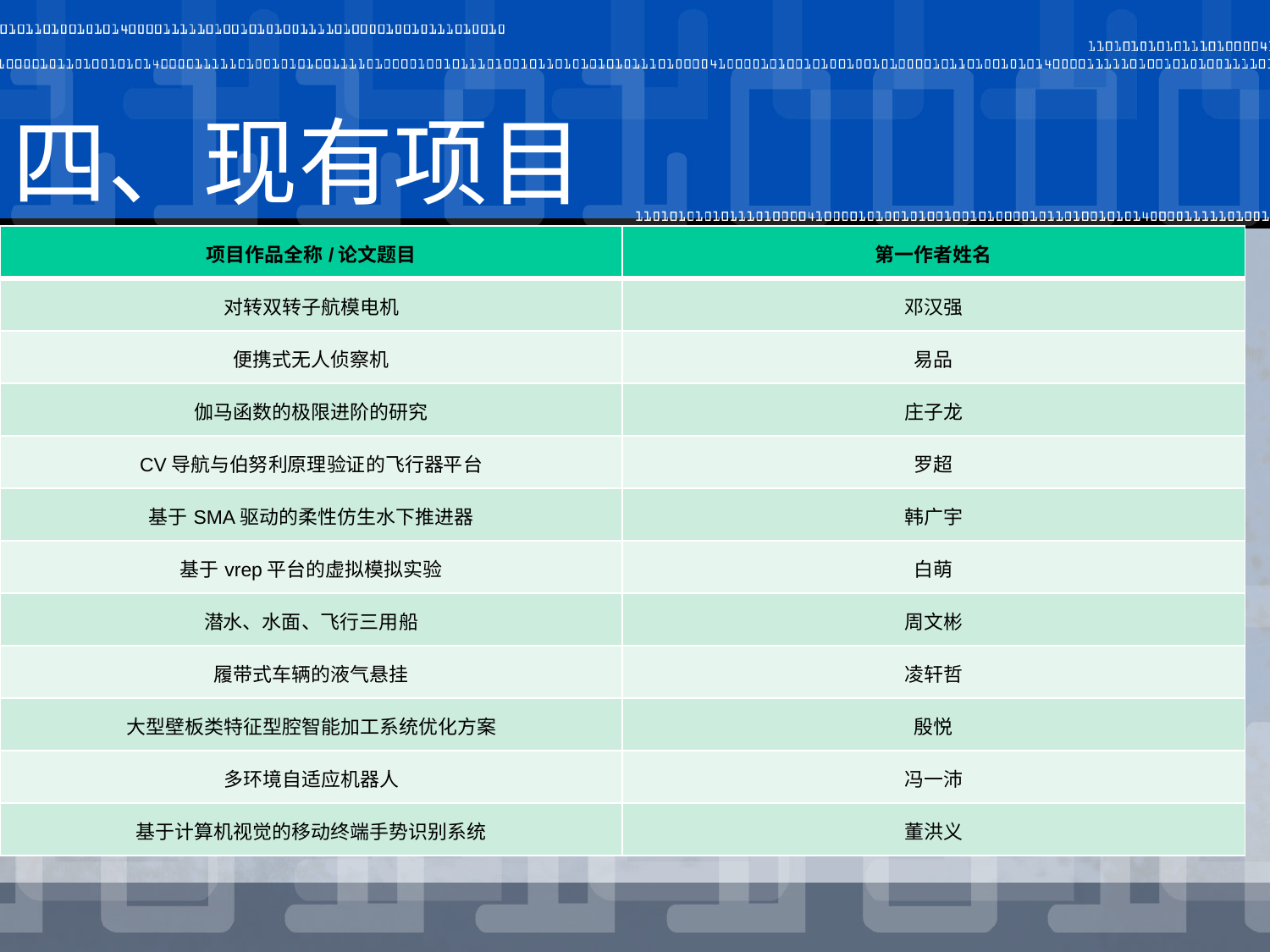

四、现有项目
| 项目作品全称/论文题目 | 第一作者姓名 |
| --- | --- |
| 对转双转子航模电机 | 邓汉强 |
| 便携式无人侦察机 | 易品 |
| 伽马函数的极限进阶的研究 | 庄子龙 |
| CV导航与伯努利原理验证的飞行器平台 | 罗超 |
| 基于SMA驱动的柔性仿生水下推进器 | 韩广宇 |
| 基于vrep平台的虚拟模拟实验 | 白萌 |
| 潜水、水面、飞行三用船 | 周文彬 |
| 履带式车辆的液气悬挂 | 凌轩哲 |
| 大型壁板类特征型腔智能加工系统优化方案 | 殷悦 |
| 多环境自适应机器人 | 冯一沛 |
| 基于计算机视觉的移动终端手势识别系统 | 董洪义 |